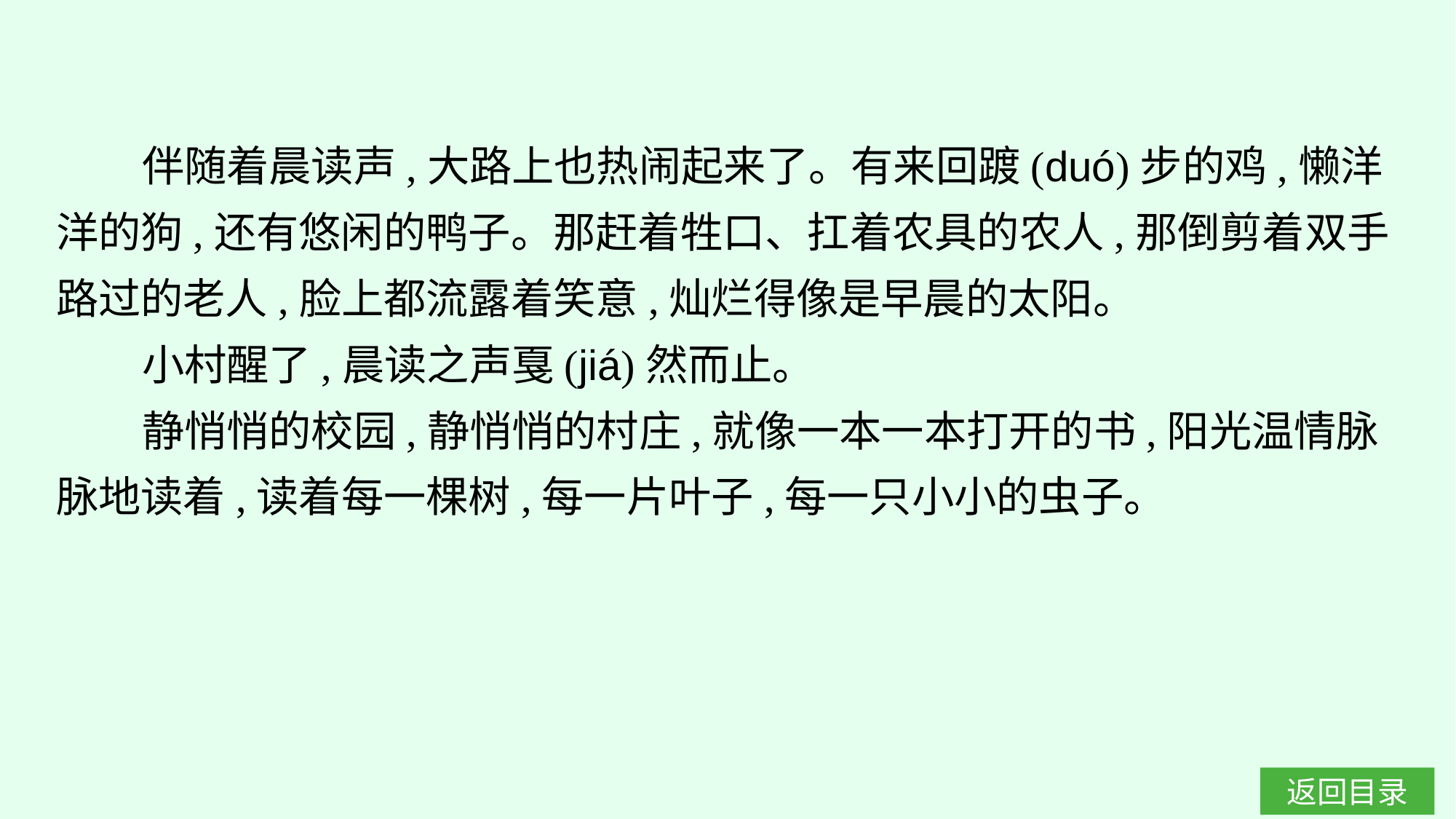

伴随着晨读声,大路上也热闹起来了。有来回踱(duó)步的鸡,懒洋洋的狗,还有悠闲的鸭子。那赶着牲口、扛着农具的农人,那倒剪着双手路过的老人,脸上都流露着笑意,灿烂得像是早晨的太阳。
小村醒了,晨读之声戛(jiá)然而止。
静悄悄的校园,静悄悄的村庄,就像一本一本打开的书,阳光温情脉脉地读着,读着每一棵树,每一片叶子,每一只小小的虫子。